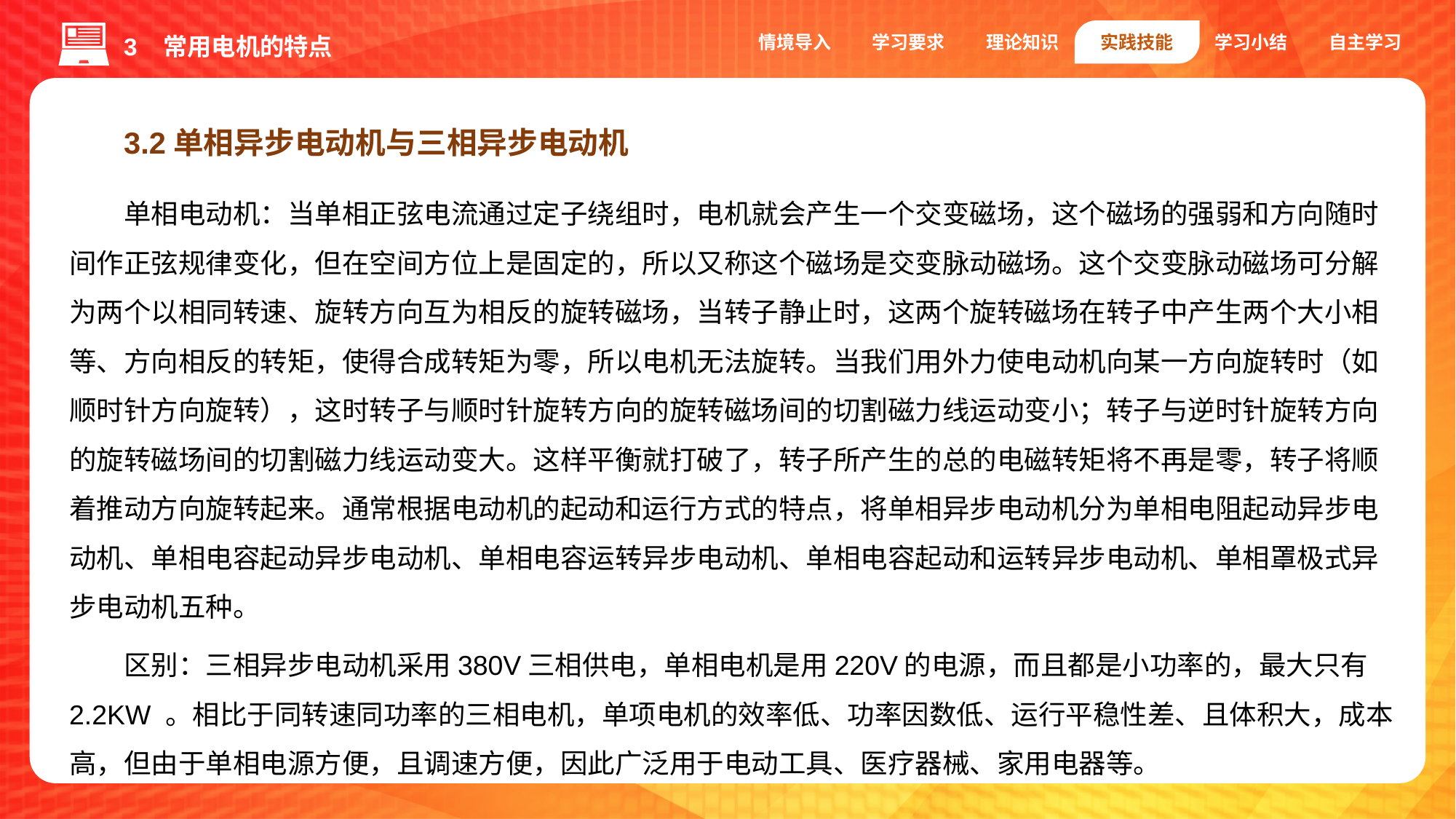

情境导入
学习要求
理论知识
实践技能
学习小结
自主学习

3   常用电机的特点
3.2单相异步电动机与三相异步电动机
单相电动机：当单相正弦电流通过定子绕组时，电机就会产生一个交变磁场，这个磁场的强弱和方向随时间作正弦规律变化，但在空间方位上是固定的，所以又称这个磁场是交变脉动磁场。这个交变脉动磁场可分解为两个以相同转速、旋转方向互为相反的旋转磁场，当转子静止时，这两个旋转磁场在转子中产生两个大小相等、方向相反的转矩，使得合成转矩为零，所以电机无法旋转。当我们用外力使电动机向某一方向旋转时（如顺时针方向旋转），这时转子与顺时针旋转方向的旋转磁场间的切割磁力线运动变小；转子与逆时针旋转方向的旋转磁场间的切割磁力线运动变大。这样平衡就打破了，转子所产生的总的电磁转矩将不再是零，转子将顺着推动方向旋转起来。通常根据电动机的起动和运行方式的特点，将单相异步电动机分为单相电阻起动异步电动机、单相电容起动异步电动机、单相电容运转异步电动机、单相电容起动和运转异步电动机、单相罩极式异步电动机五种。
区别：三相异步电动机采用380V三相供电，单相电机是用220V的电源，而且都是小功率的，最大只有2.2KW 。相比于同转速同功率的三相电机，单项电机的效率低、功率因数低、运行平稳性差、且体积大，成本高，但由于单相电源方便，且调速方便，因此广泛用于电动工具、医疗器械、家用电器等。